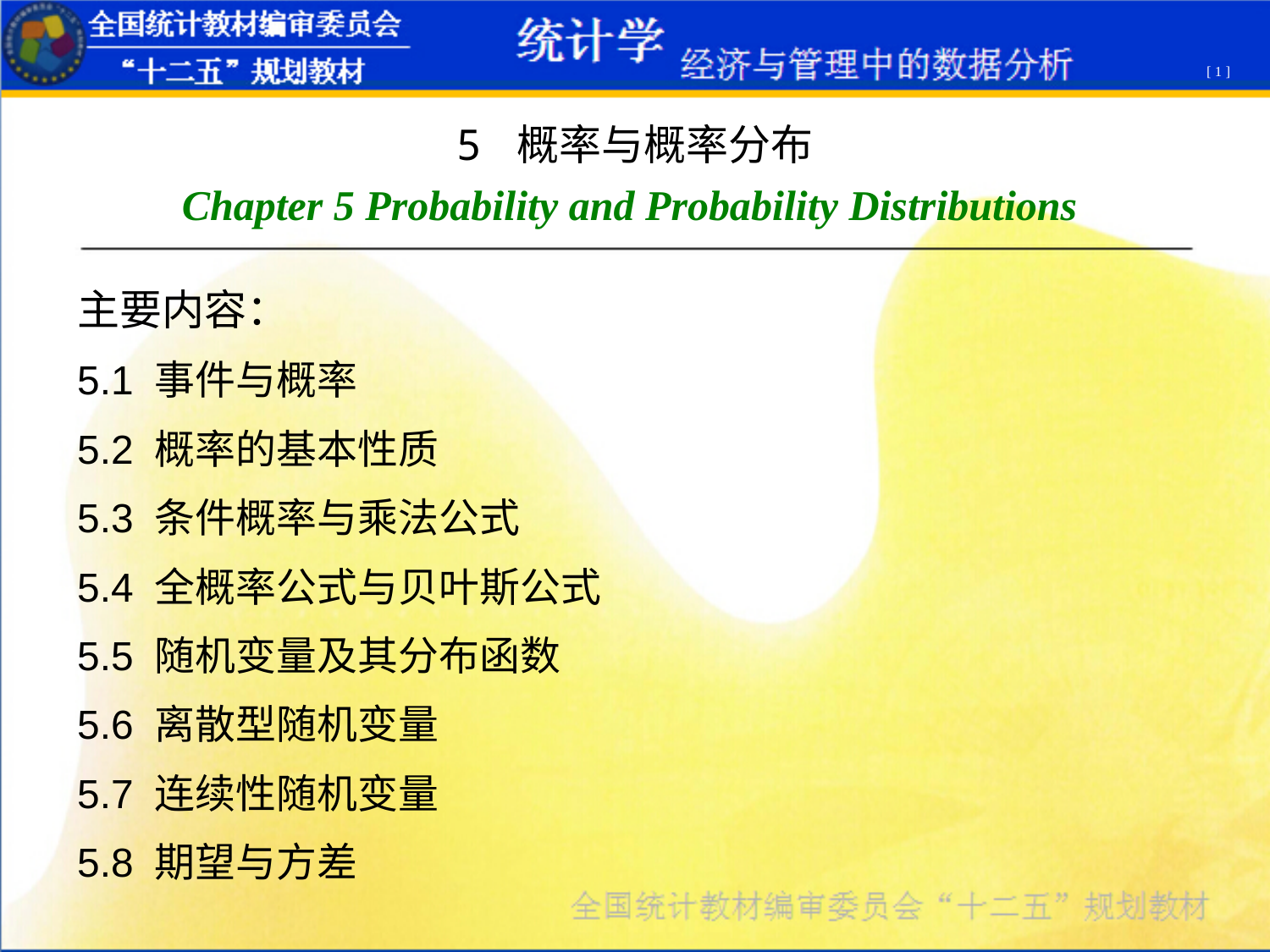

[ 1 ]
5 概率与概率分布
Chapter 5 Probability and Probability Distributions
主要内容：
5.1 事件与概率
5.2 概率的基本性质
5.3 条件概率与乘法公式
5.4 全概率公式与贝叶斯公式
5.5 随机变量及其分布函数
5.6 离散型随机变量
5.7 连续性随机变量
5.8 期望与方差